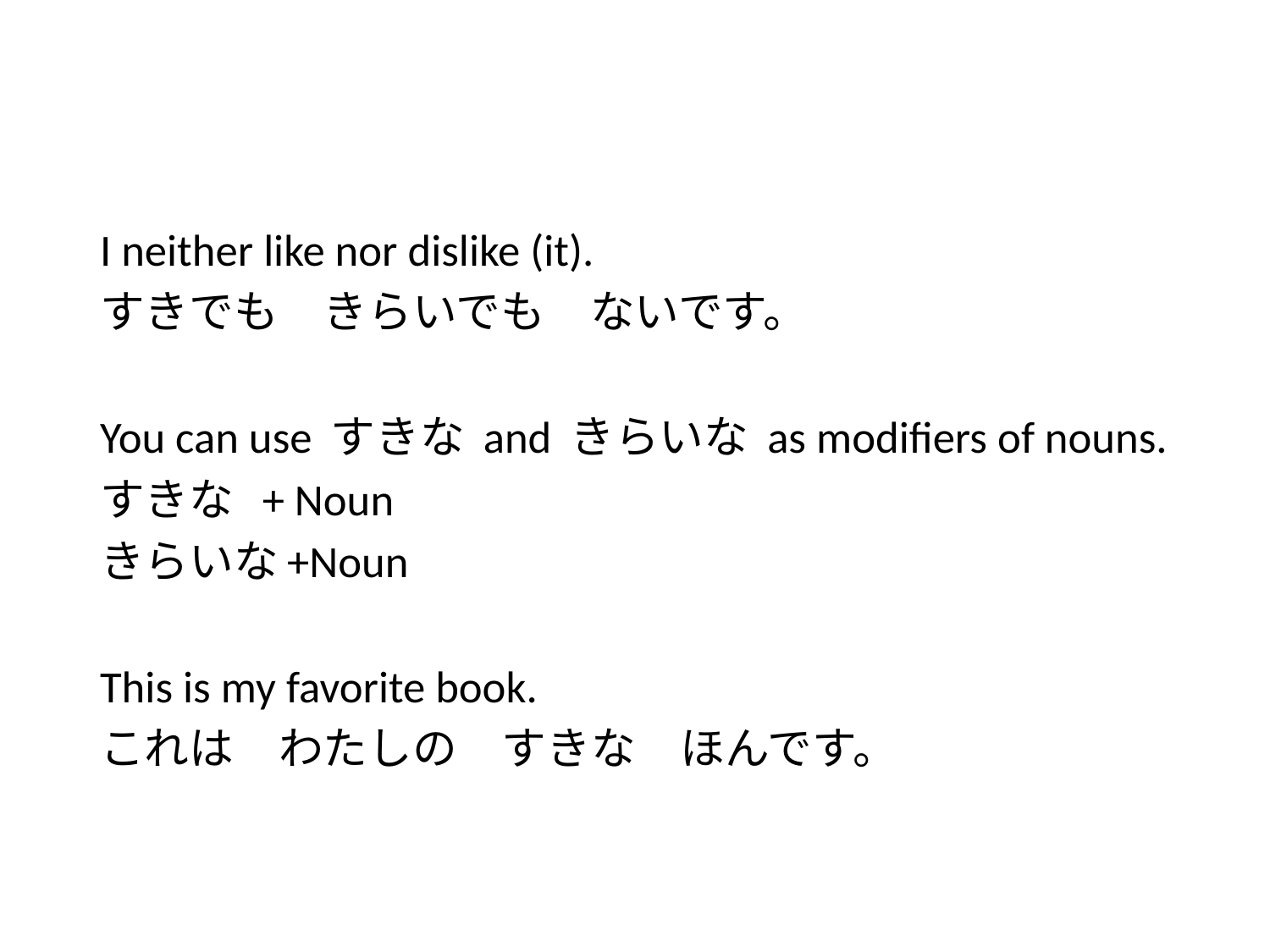

#
I neither like nor dislike (it).
すきでも　きらいでも　ないです。

You can use すきな and きらいな as modifiers of nouns.
すきな  + Noun
きらいな+Noun

This is my favorite book.
これは　わたしの　すきな　ほんです。